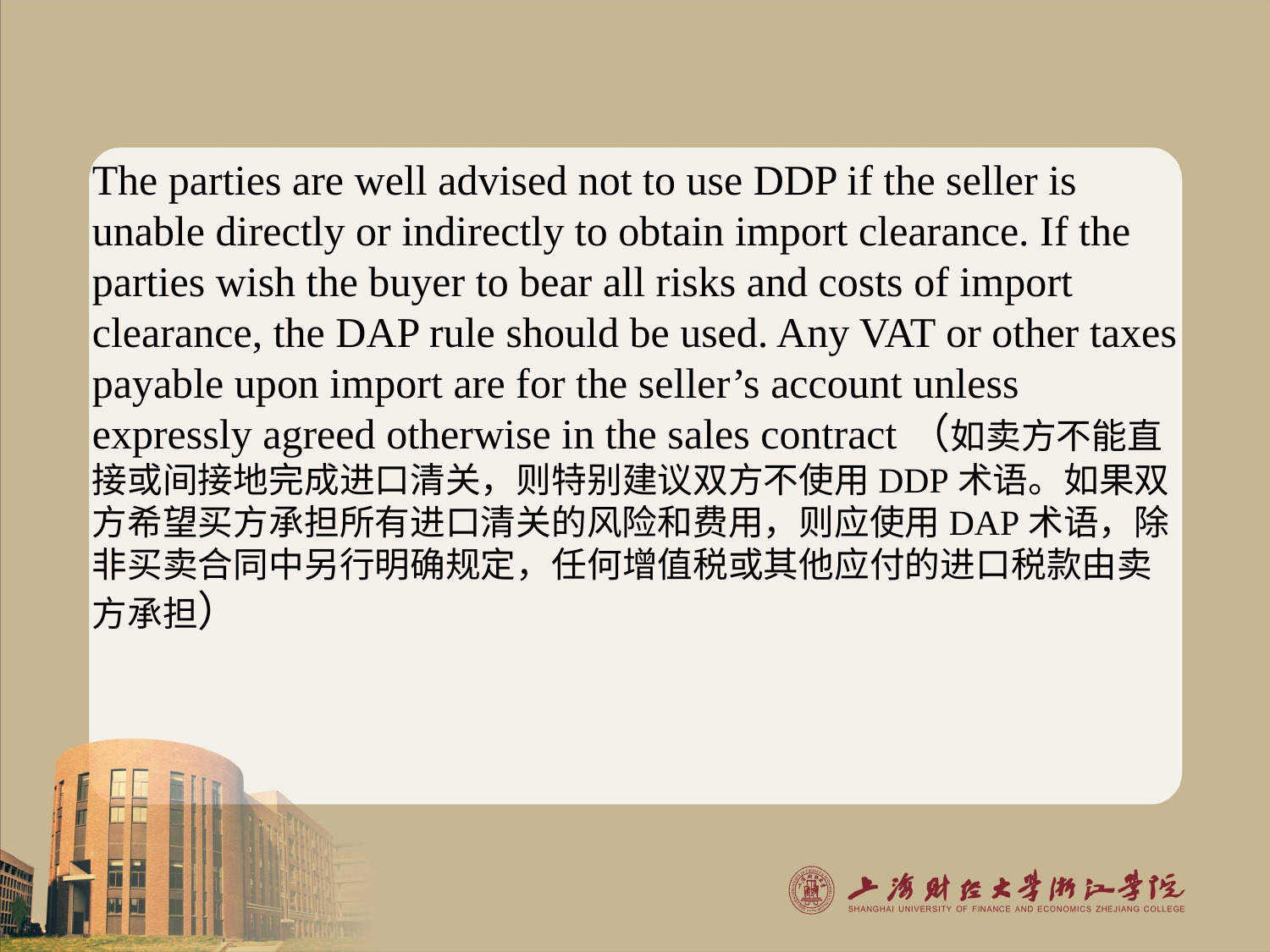

#
The parties are well advised not to use DDP if the seller is unable directly or indirectly to obtain import clearance. If the parties wish the buyer to bear all risks and costs of import clearance, the DAP rule should be used. Any VAT or other taxes payable upon import are for the seller’s account unless expressly agreed otherwise in the sales contract（如卖方不能直接或间接地完成进口清关，则特别建议双方不使用DDP术语。如果双方希望买方承担所有进口清关的风险和费用，则应使用DAP术语，除非买卖合同中另行明确规定，任何增值税或其他应付的进口税款由卖方承担）